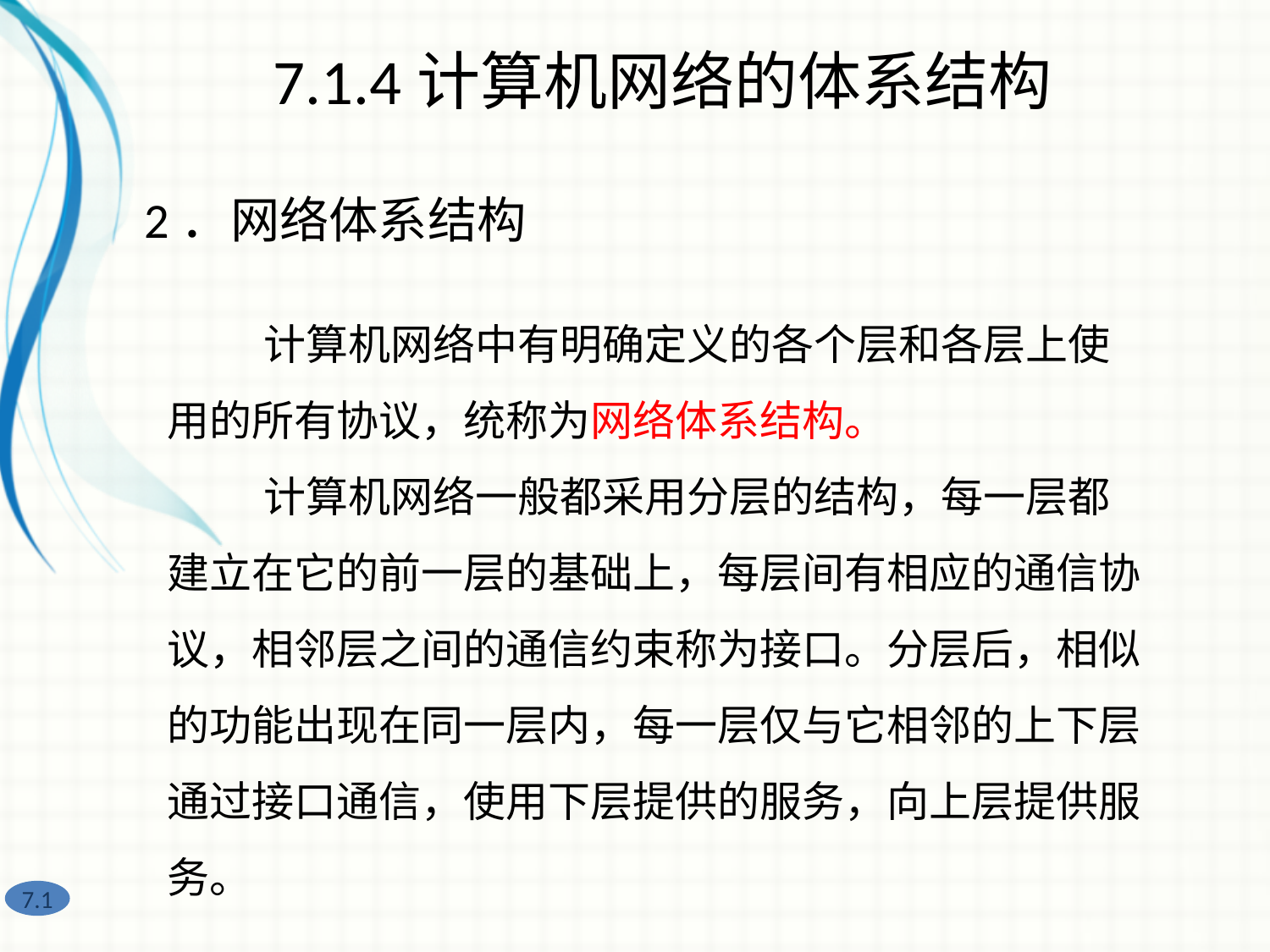

7.1.4计算机网络的体系结构
2．网络体系结构
         计算机网络中有明确定义的各个层和各层上使用的所有协议，统称为网络体系结构。
         计算机网络一般都采用分层的结构，每一层都建立在它的前一层的基础上，每层间有相应的通信协议，相邻层之间的通信约束称为接口。分层后，相似的功能出现在同一层内，每一层仅与它相邻的上下层通过接口通信，使用下层提供的服务，向上层提供服务。